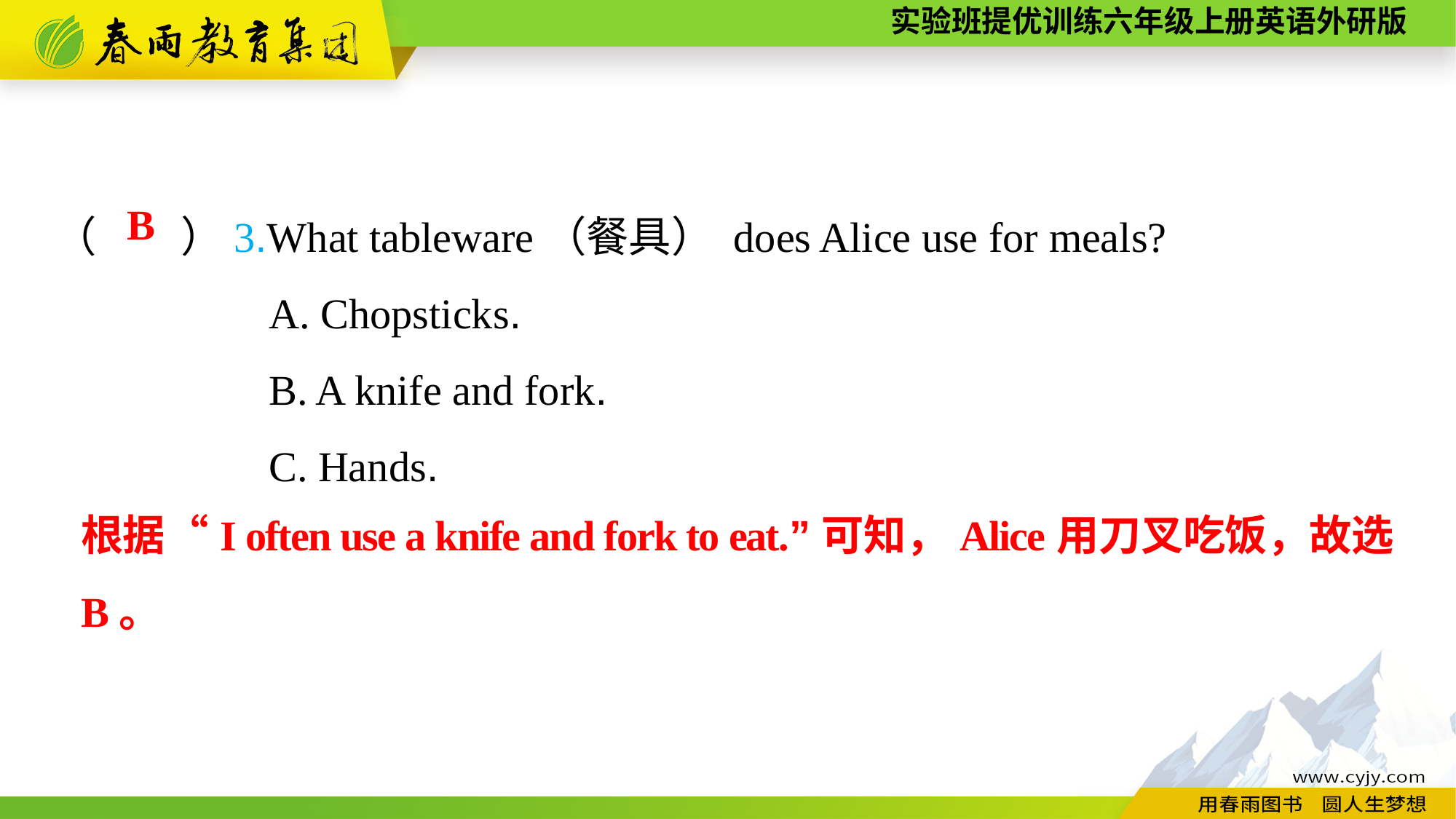

（　　）3.What tableware（餐具） does Alice use for meals?
A. Chopsticks.
B. A knife and fork.
C. Hands.
B
根据“I often use a knife and fork to eat.”可知，Alice用刀叉吃饭，故选B。